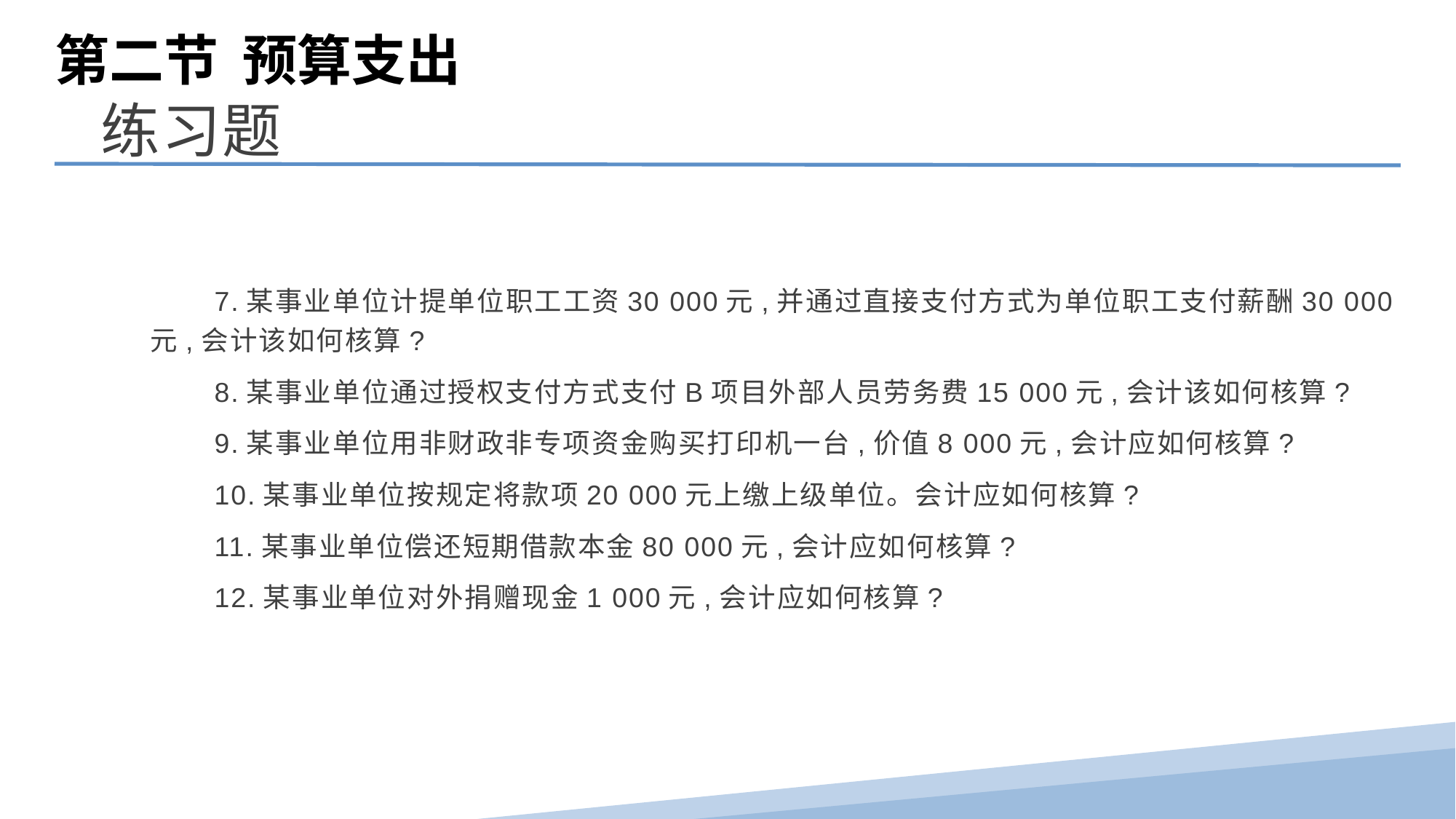

第二节  预算支出
   练习题

　　7.某事业单位计提单位职工工资30 000元,并通过直接支付方式为单位职工支付薪酬30 000元,会计该如何核算?
　　8.某事业单位通过授权支付方式支付B项目外部人员劳务费15 000元,会计该如何核算?
　　9.某事业单位用非财政非专项资金购买打印机一台,价值8 000元,会计应如何核算?
　　10.某事业单位按规定将款项20 000元上缴上级单位。会计应如何核算?
　　11.某事业单位偿还短期借款本金80 000元,会计应如何核算?
　　12.某事业单位对外捐赠现金1 000元,会计应如何核算?